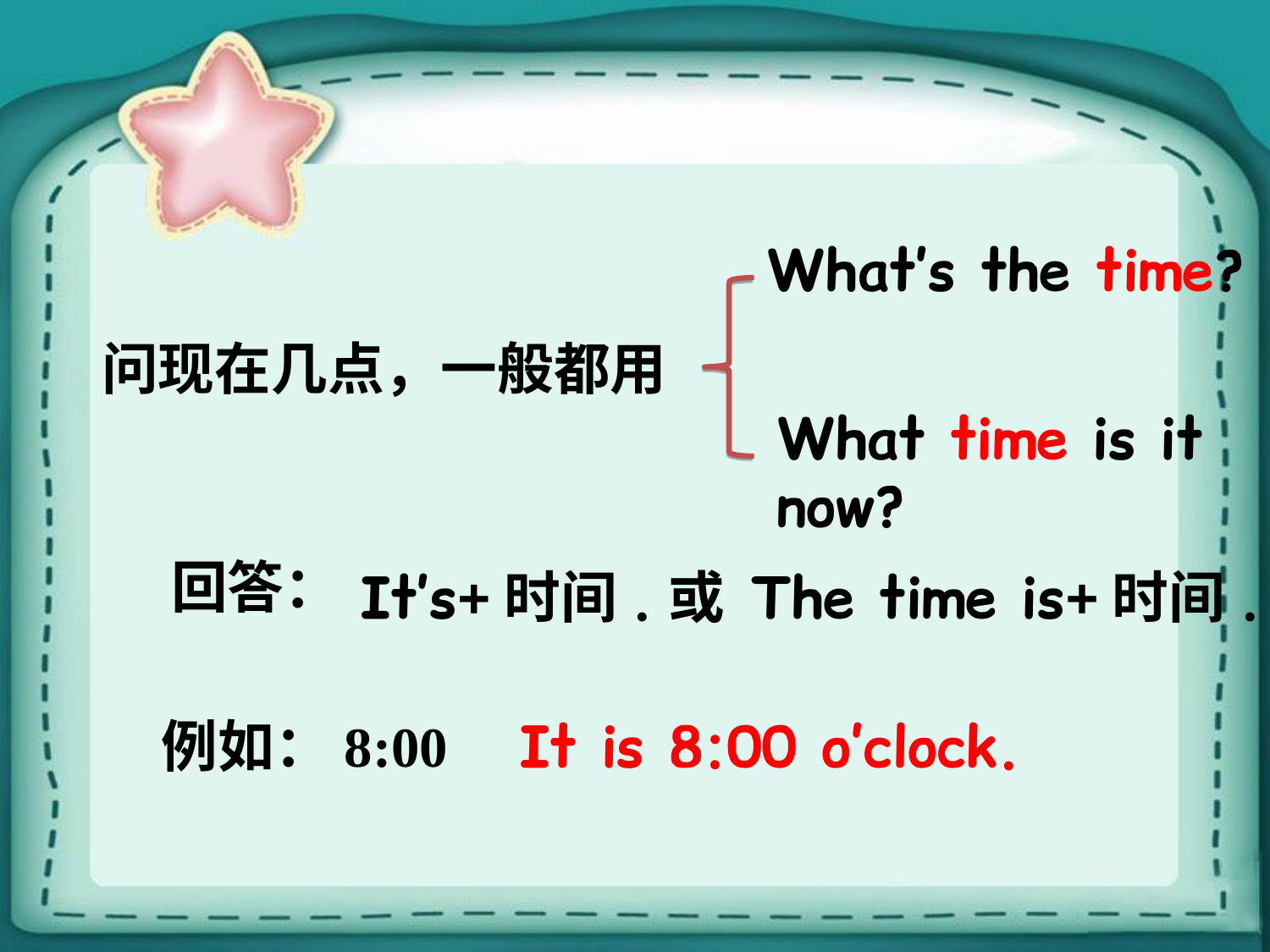

What’s the time?

问现在几点，一般都用
What time is it now?
回答：
It’s+时间.或 The time is+时间.
例如：8:00
It is 8:00 o’clock.